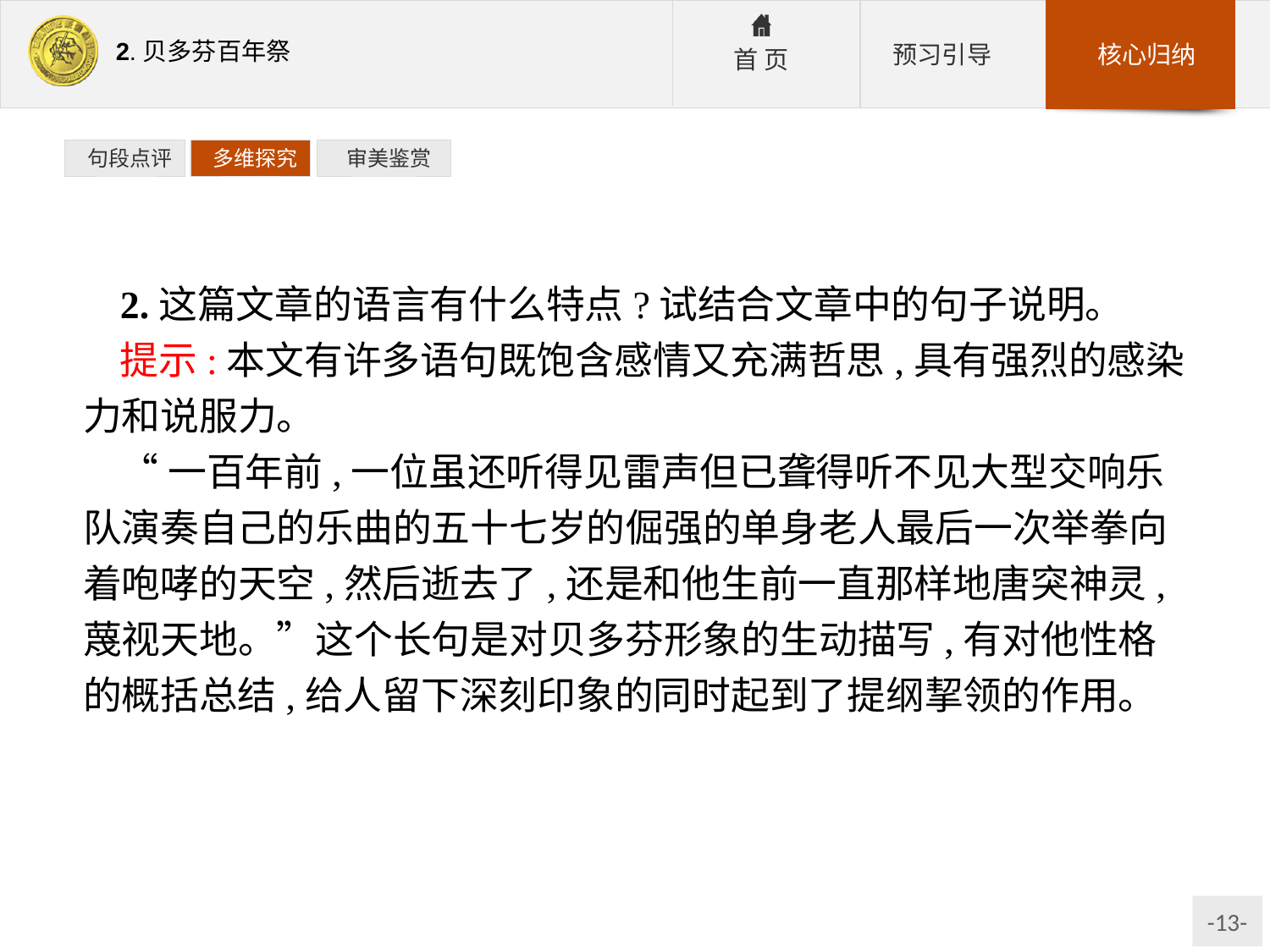

句段点评
 多维探究
 审美鉴赏
2.这篇文章的语言有什么特点?试结合文章中的句子说明。
提示:本文有许多语句既饱含感情又充满哲思,具有强烈的感染力和说服力。
“一百年前,一位虽还听得见雷声但已聋得听不见大型交响乐队演奏自己的乐曲的五十七岁的倔强的单身老人最后一次举拳向着咆哮的天空,然后逝去了,还是和他生前一直那样地唐突神灵,蔑视天地。”这个长句是对贝多芬形象的生动描写,有对他性格的概括总结,给人留下深刻印象的同时起到了提纲挈领的作用。